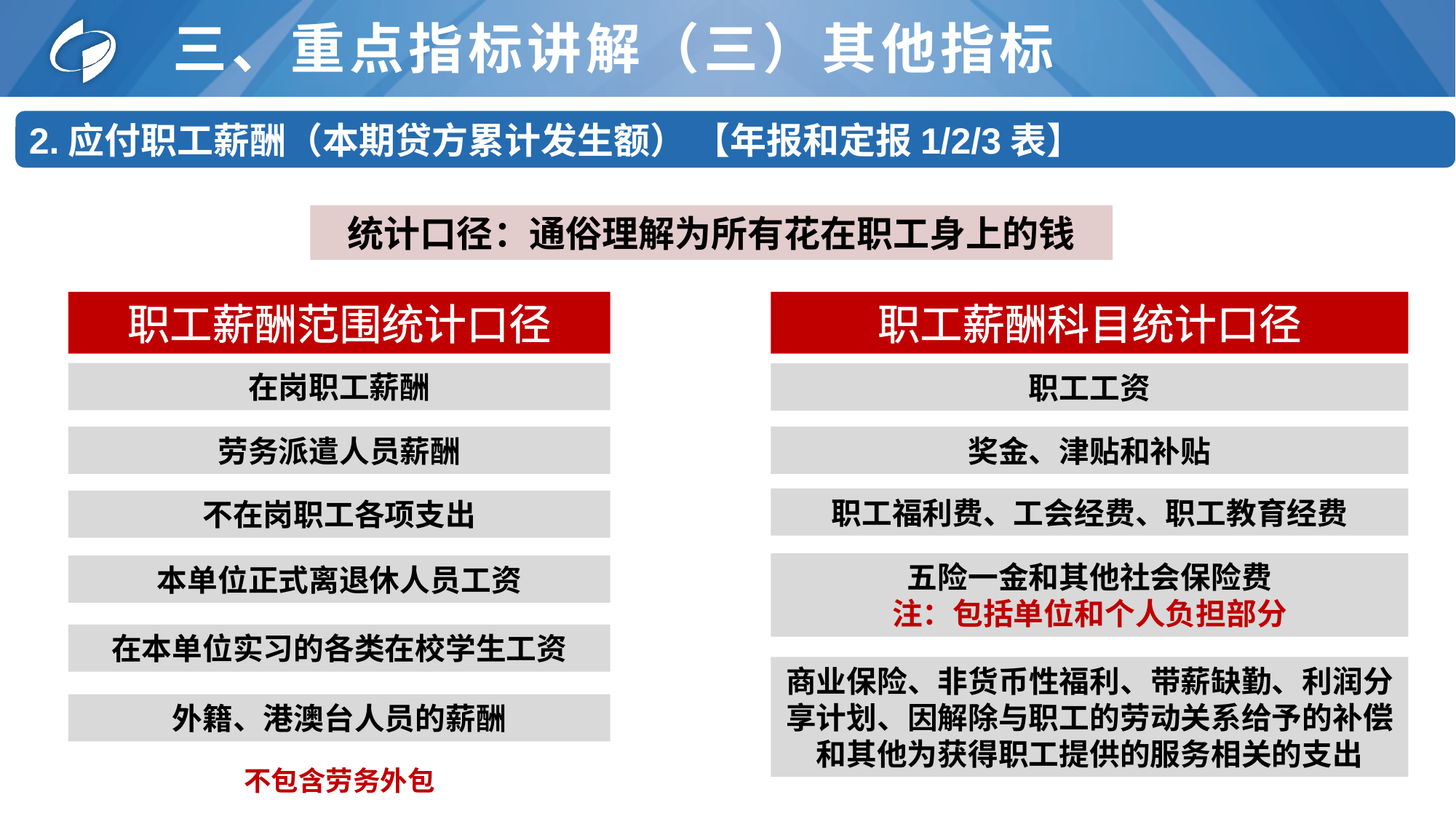

# 三、重点指标讲解（三）其他指标
2.应付职工薪酬（本期贷方累计发生额） 【年报和定报1/2/3表】
统计口径：通俗理解为所有花在职工身上的钱
职工薪酬范围统计口径
职工薪酬科目统计口径
在岗职工薪酬
职工工资
奖金、津贴和补贴
劳务派遣人员薪酬
职工福利费、工会经费、职工教育经费
不在岗职工各项支出
五险一金和其他社会保险费
注：包括单位和个人负担部分
本单位正式离退休人员工资
在本单位实习的各类在校学生工资
商业保险、非货币性福利、带薪缺勤、利润分享计划、因解除与职工的劳动关系给予的补偿和其他为获得职工提供的服务相关的支出
外籍、港澳台人员的薪酬
不包含劳务外包